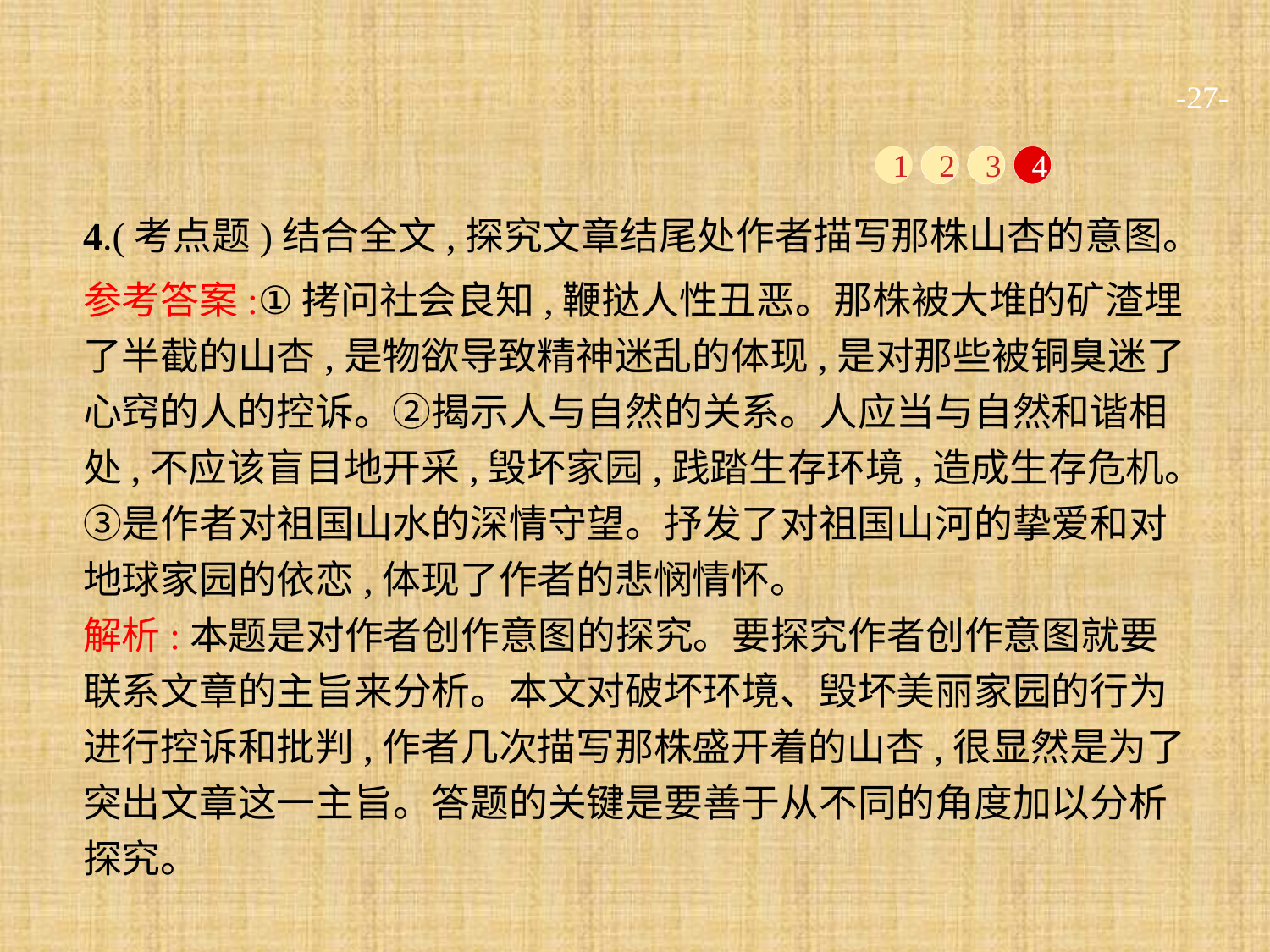

-27-
1
2
3
4
4.(考点题)结合全文,探究文章结尾处作者描写那株山杏的意图。
参考答案:①拷问社会良知,鞭挞人性丑恶。那株被大堆的矿渣埋了半截的山杏,是物欲导致精神迷乱的体现,是对那些被铜臭迷了心窍的人的控诉。②揭示人与自然的关系。人应当与自然和谐相处,不应该盲目地开采,毁坏家园,践踏生存环境,造成生存危机。③是作者对祖国山水的深情守望。抒发了对祖国山河的挚爱和对地球家园的依恋,体现了作者的悲悯情怀。
解析:本题是对作者创作意图的探究。要探究作者创作意图就要联系文章的主旨来分析。本文对破坏环境、毁坏美丽家园的行为进行控诉和批判,作者几次描写那株盛开着的山杏,很显然是为了突出文章这一主旨。答题的关键是要善于从不同的角度加以分析探究。